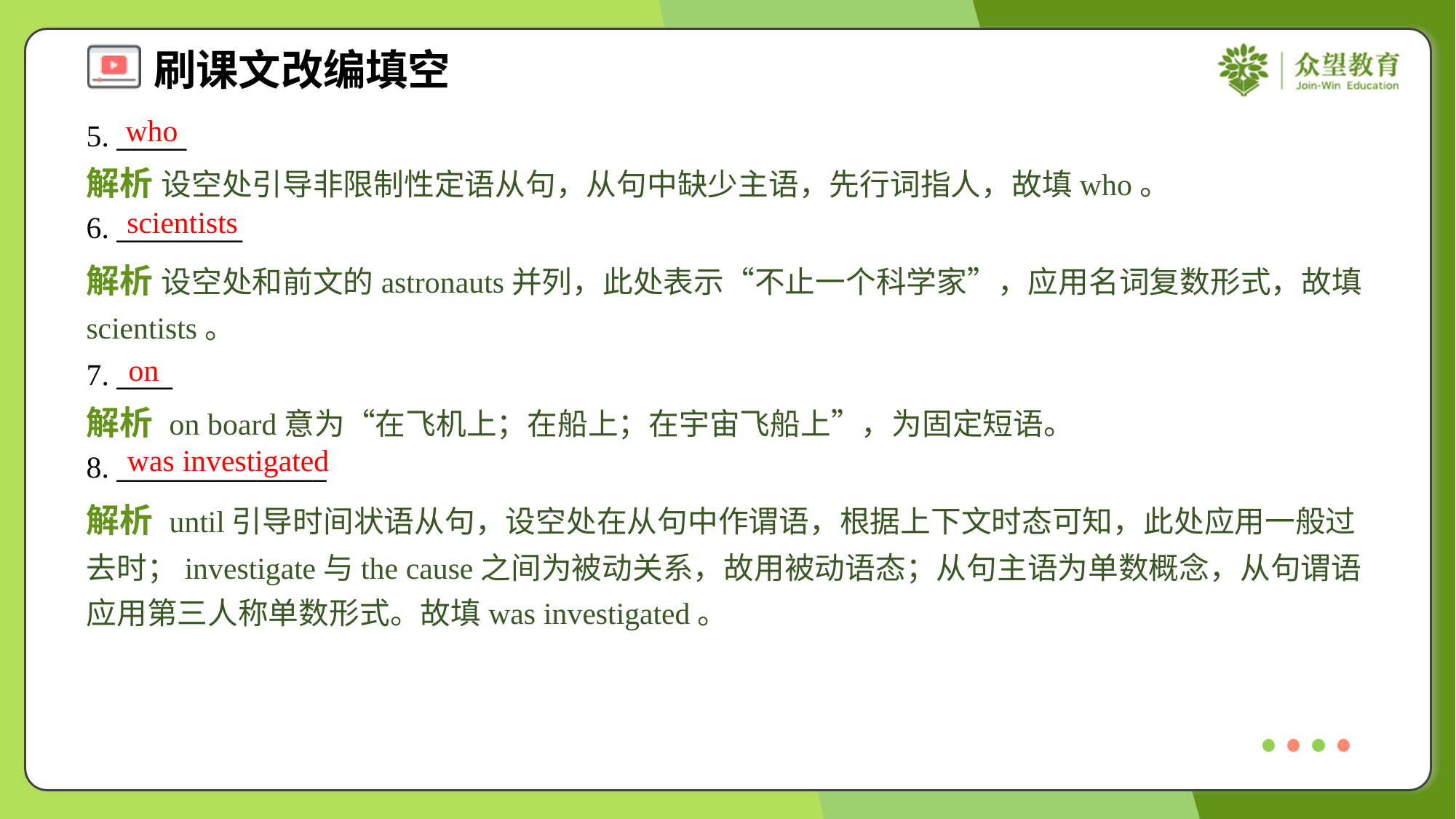

who
5. _____
解析 设空处引导非限制性定语从句，从句中缺少主语，先行词指人，故填who。
scientists
6. _________
解析 设空处和前文的astronauts并列，此处表示“不止一个科学家”，应用名词复数形式，故填scientists。
on
7. ____
解析 on board意为“在飞机上；在船上；在宇宙飞船上”，为固定短语。
was investigated
8. _______________
解析 until引导时间状语从句，设空处在从句中作谓语，根据上下文时态可知，此处应用一般过去时；investigate与the cause之间为被动关系，故用被动语态；从句主语为单数概念，从句谓语应用第三人称单数形式。故填was investigated。